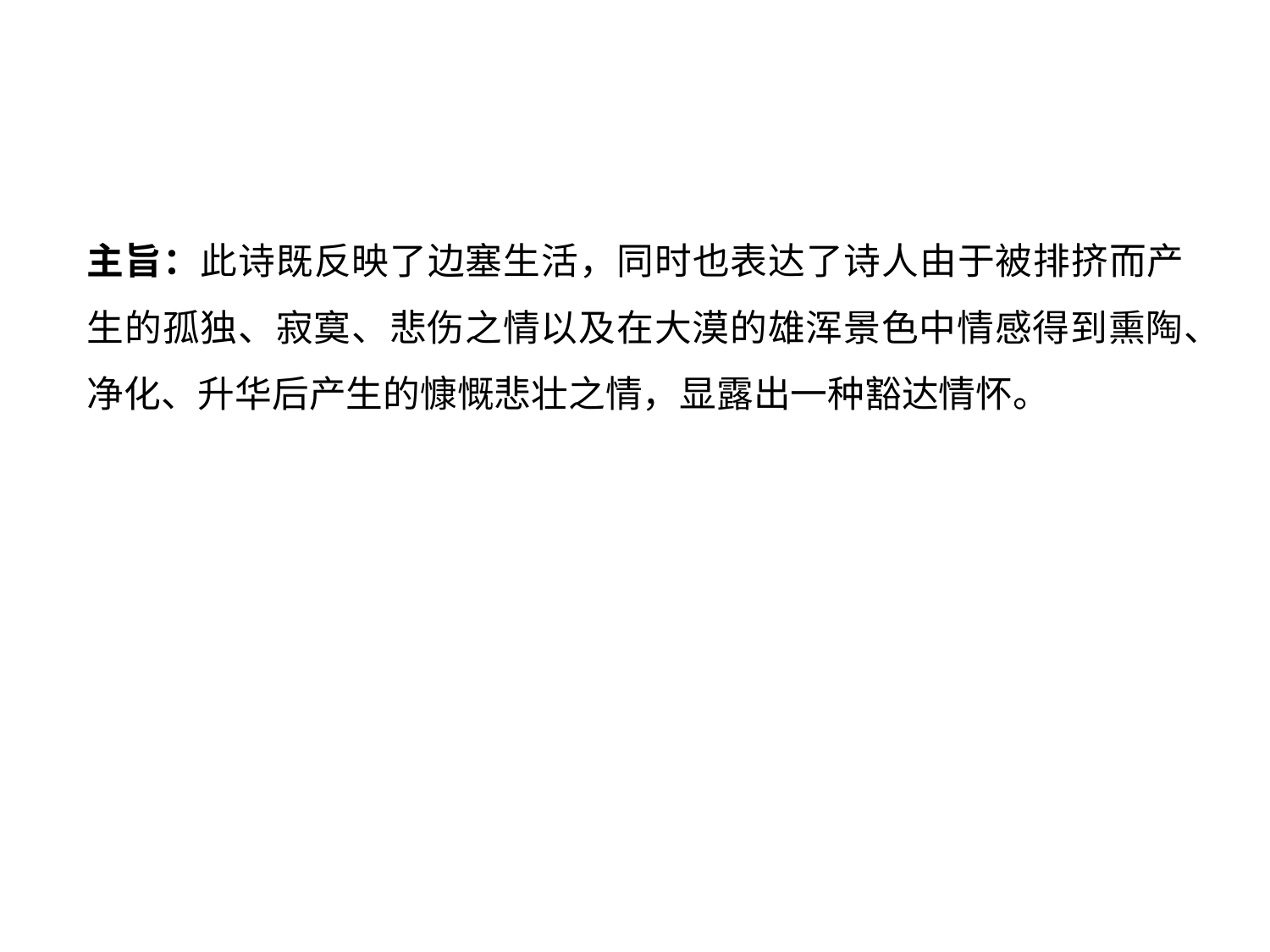

主旨：此诗既反映了边塞生活，同时也表达了诗人由于被排挤而产生的孤独、寂寞、悲伤之情以及在大漠的雄浑景色中情感得到熏陶、净化、升华后产生的慷慨悲壮之情，显露出一种豁达情怀。